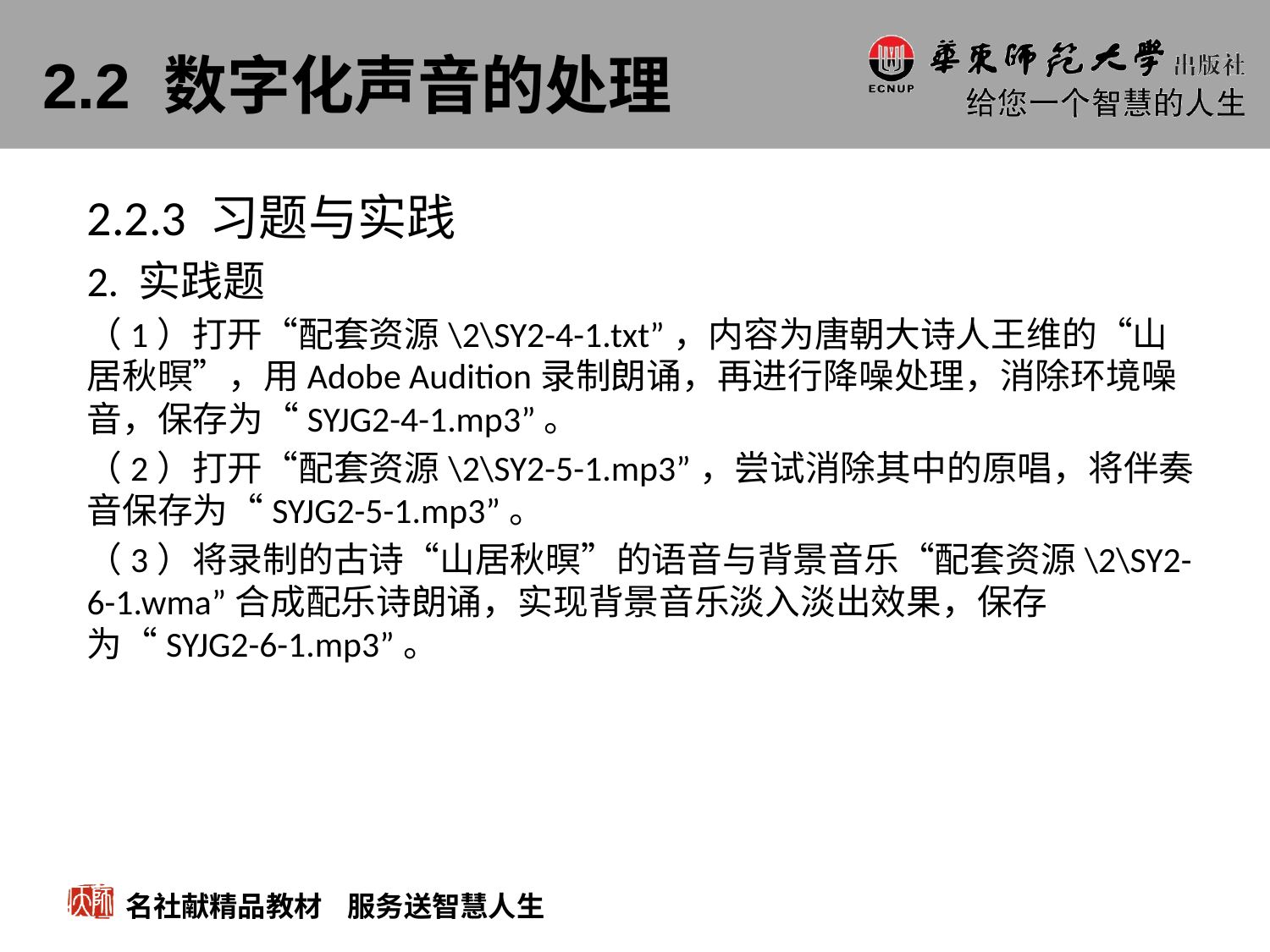

# 2.2 数字化声音的处理
2.2.3 习题与实践
2. 实践题
（1）打开“配套资源\2\SY2-4-1.txt”，内容为唐朝大诗人王维的“山居秋暝”，用Adobe Audition录制朗诵，再进行降噪处理，消除环境噪音，保存为“SYJG2-4-1.mp3”。
（2）打开“配套资源\2\SY2-5-1.mp3”，尝试消除其中的原唱，将伴奏音保存为“SYJG2-5-1.mp3”。
（3）将录制的古诗“山居秋暝”的语音与背景音乐“配套资源\2\SY2-6-1.wma”合成配乐诗朗诵，实现背景音乐淡入淡出效果，保存为“SYJG2-6-1.mp3”。